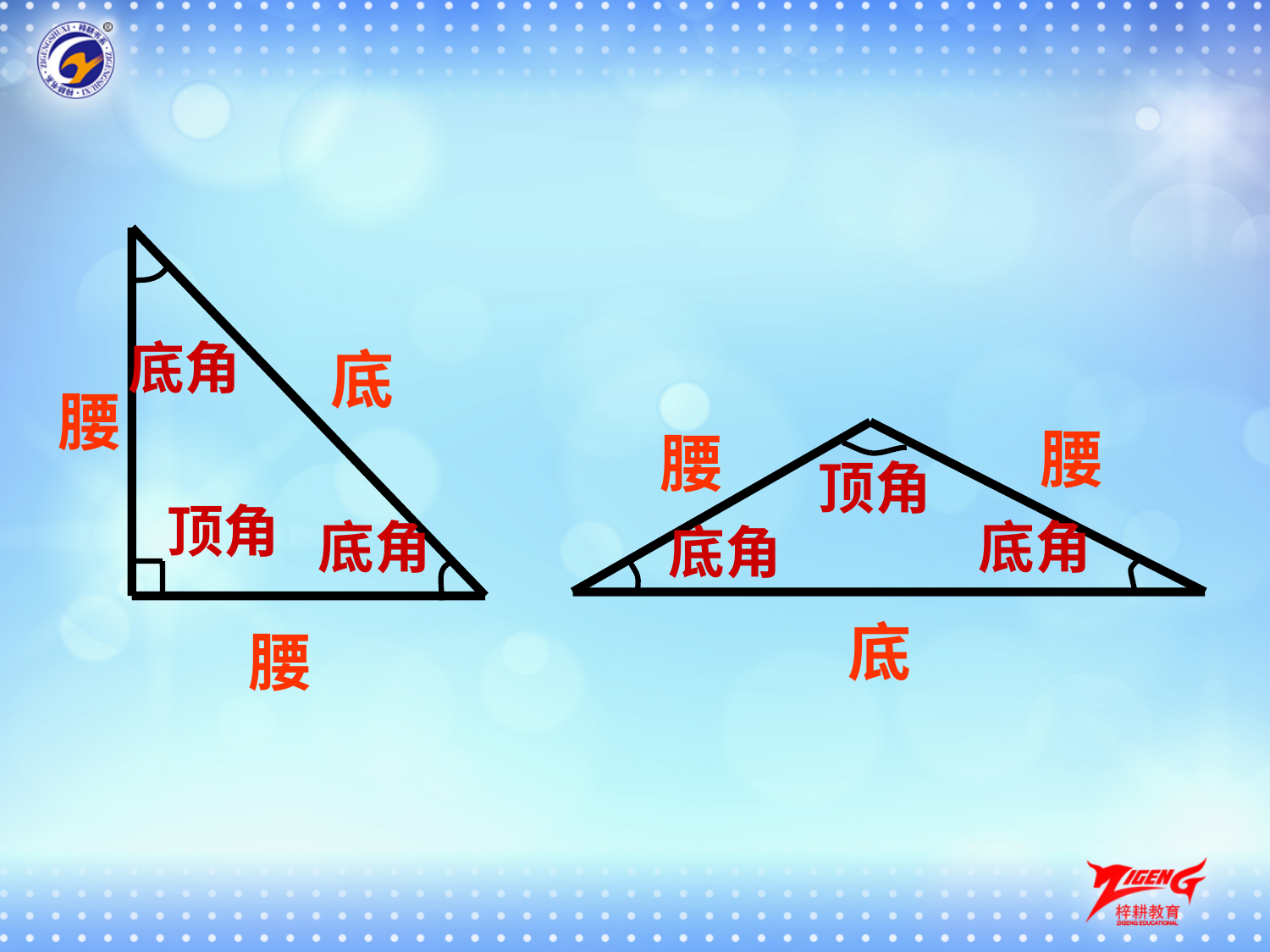

底角
底
腰
腰

腰

顶角
顶角
底角
底角
底角

底
腰